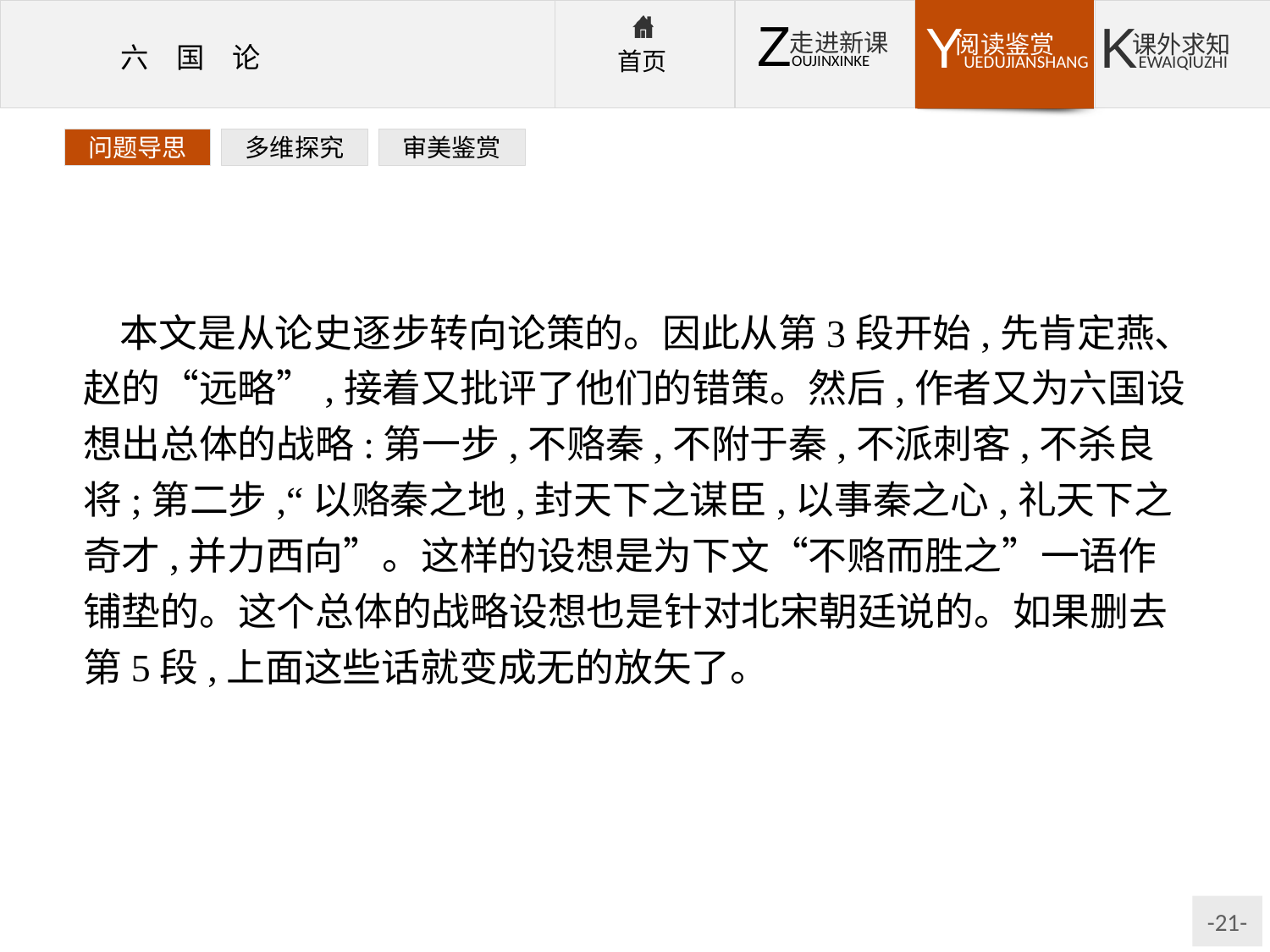

问题导思
多维探究
审美鉴赏
本文是从论史逐步转向论策的。因此从第3段开始,先肯定燕、赵的“远略”,接着又批评了他们的错策。然后,作者又为六国设想出总体的战略:第一步,不赂秦,不附于秦,不派刺客,不杀良将;第二步,“以赂秦之地,封天下之谋臣,以事秦之心,礼天下之奇才,并力西向”。这样的设想是为下文“不赂而胜之”一语作铺垫的。这个总体的战略设想也是针对北宋朝廷说的。如果删去第5段,上面这些话就变成无的放矢了。